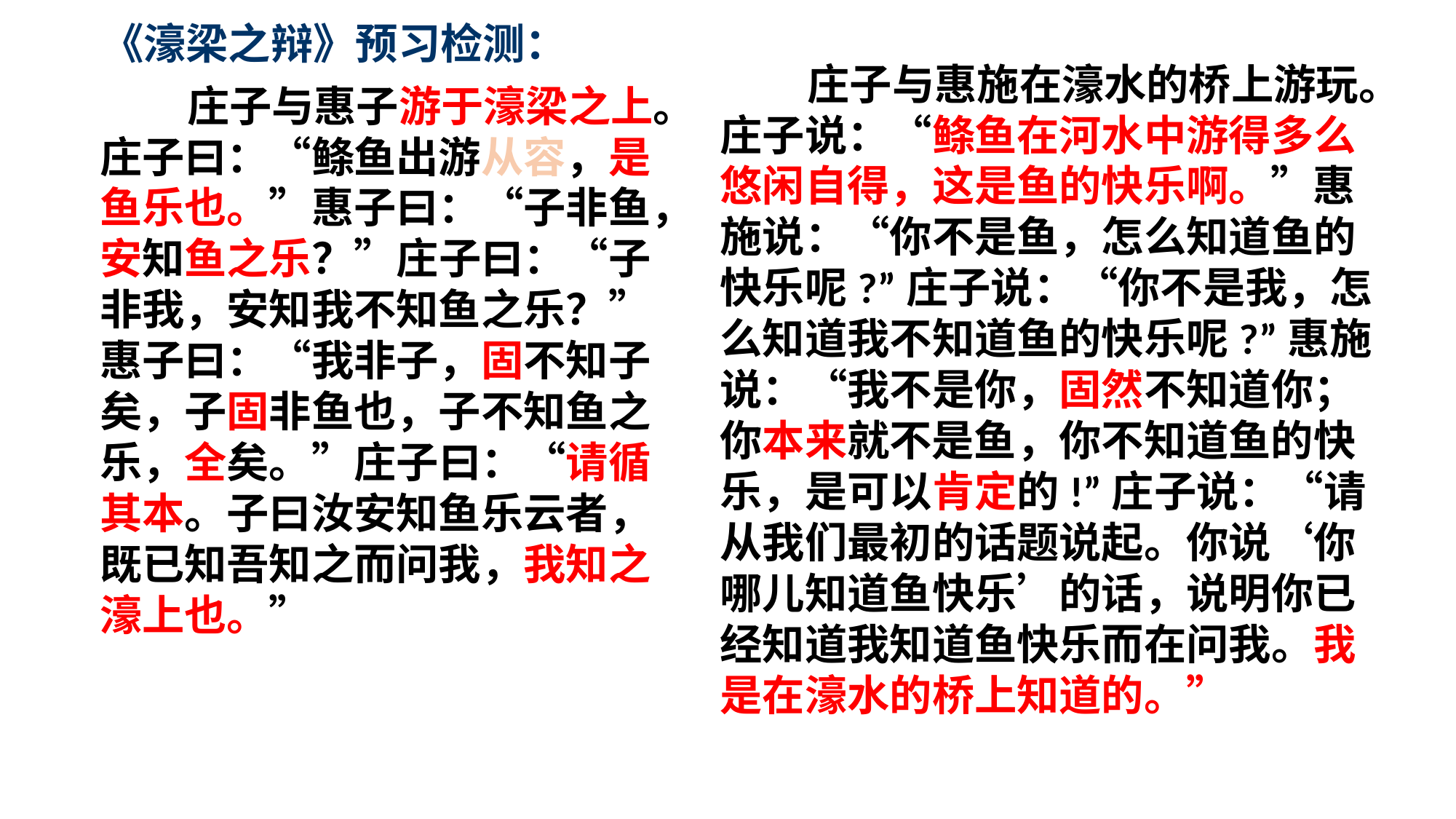

《濠梁之辩》预习检测：
        庄子与惠施在濠水的桥上游玩。庄子说：“鲦鱼在河水中游得多么悠闲自得，这是鱼的快乐啊。”惠施说：“你不是鱼，怎么知道鱼的快乐呢?”庄子说：“你不是我，怎么知道我不知道鱼的快乐呢?”惠施说：“我不是你，固然不知道你；你本来就不是鱼，你不知道鱼的快乐，是可以肯定的!”庄子说：“请从我们最初的话题说起。你说‘你哪儿知道鱼快乐’的话，说明你已经知道我知道鱼快乐而在问我。我是在濠水的桥上知道的。”
        庄子与惠子游于濠梁之上。庄子曰：“鲦鱼出游从容，是鱼乐也。”惠子曰：“子非鱼，安知鱼之乐？”庄子曰：“子非我，安知我不知鱼之乐？”惠子曰：“我非子，固不知子矣，子固非鱼也，子不知鱼之乐，全矣。”庄子曰：“请循其本。子曰汝安知鱼乐云者，既已知吾知之而问我，我知之濠上也。”